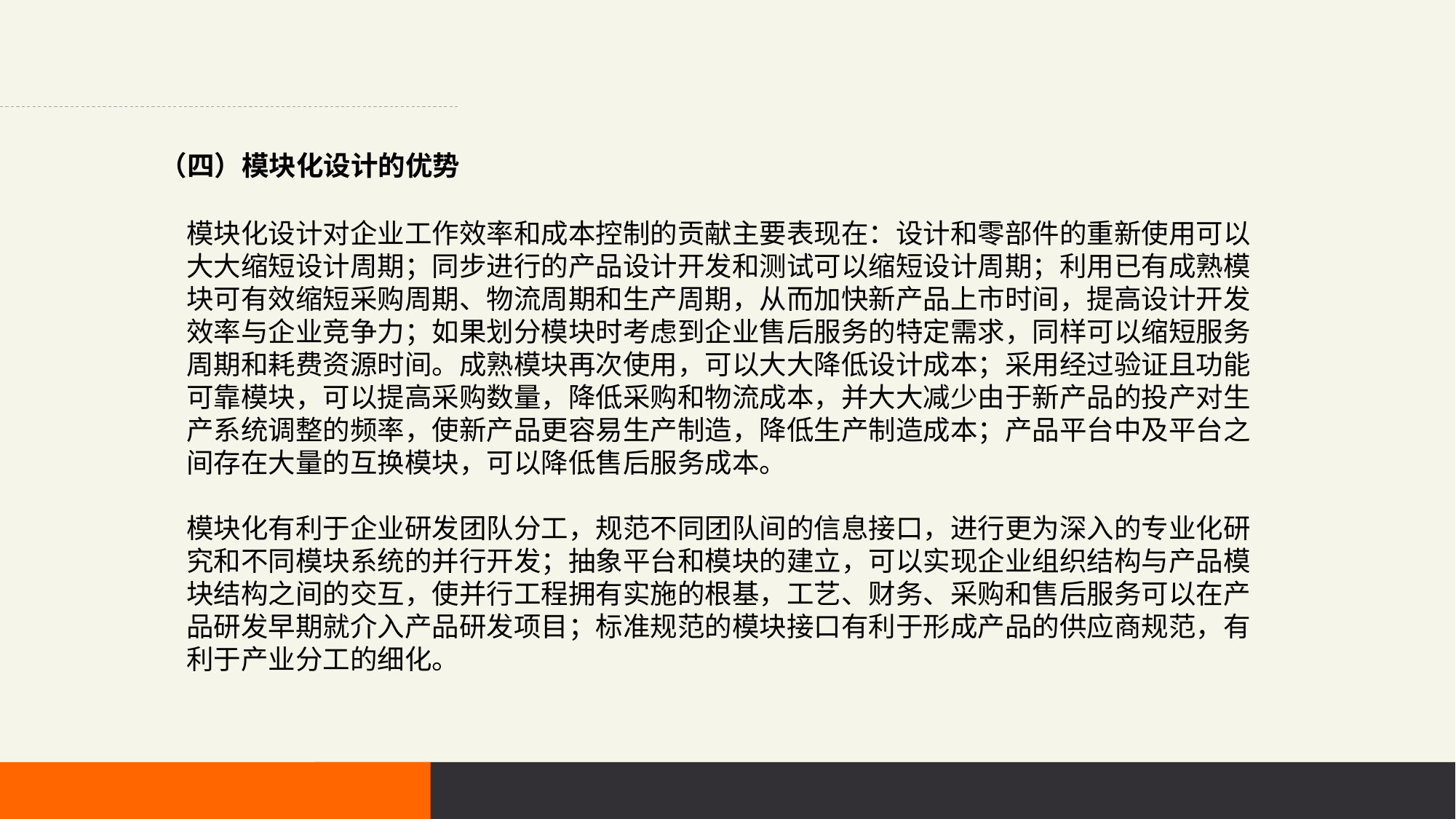

（四）模块化设计的优势
模块化设计对企业工作效率和成本控制的贡献主要表现在：设计和零部件的重新使用可以大大缩短设计周期；同步进行的产品设计开发和测试可以缩短设计周期；利用已有成熟模块可有效缩短采购周期、物流周期和生产周期，从而加快新产品上市时间，提高设计开发效率与企业竞争力；如果划分模块时考虑到企业售后服务的特定需求，同样可以缩短服务周期和耗费资源时间。成熟模块再次使用，可以大大降低设计成本；采用经过验证且功能可靠模块，可以提高采购数量，降低采购和物流成本，并大大减少由于新产品的投产对生产系统调整的频率，使新产品更容易生产制造，降低生产制造成本；产品平台中及平台之间存在大量的互换模块，可以降低售后服务成本。

模块化有利于企业研发团队分工，规范不同团队间的信息接口，进行更为深入的专业化研究和不同模块系统的并行开发；抽象平台和模块的建立，可以实现企业组织结构与产品模块结构之间的交互，使并行工程拥有实施的根基，工艺、财务、采购和售后服务可以在产品研发早期就介入产品研发项目；标准规范的模块接口有利于形成产品的供应商规范，有利于产业分工的细化。